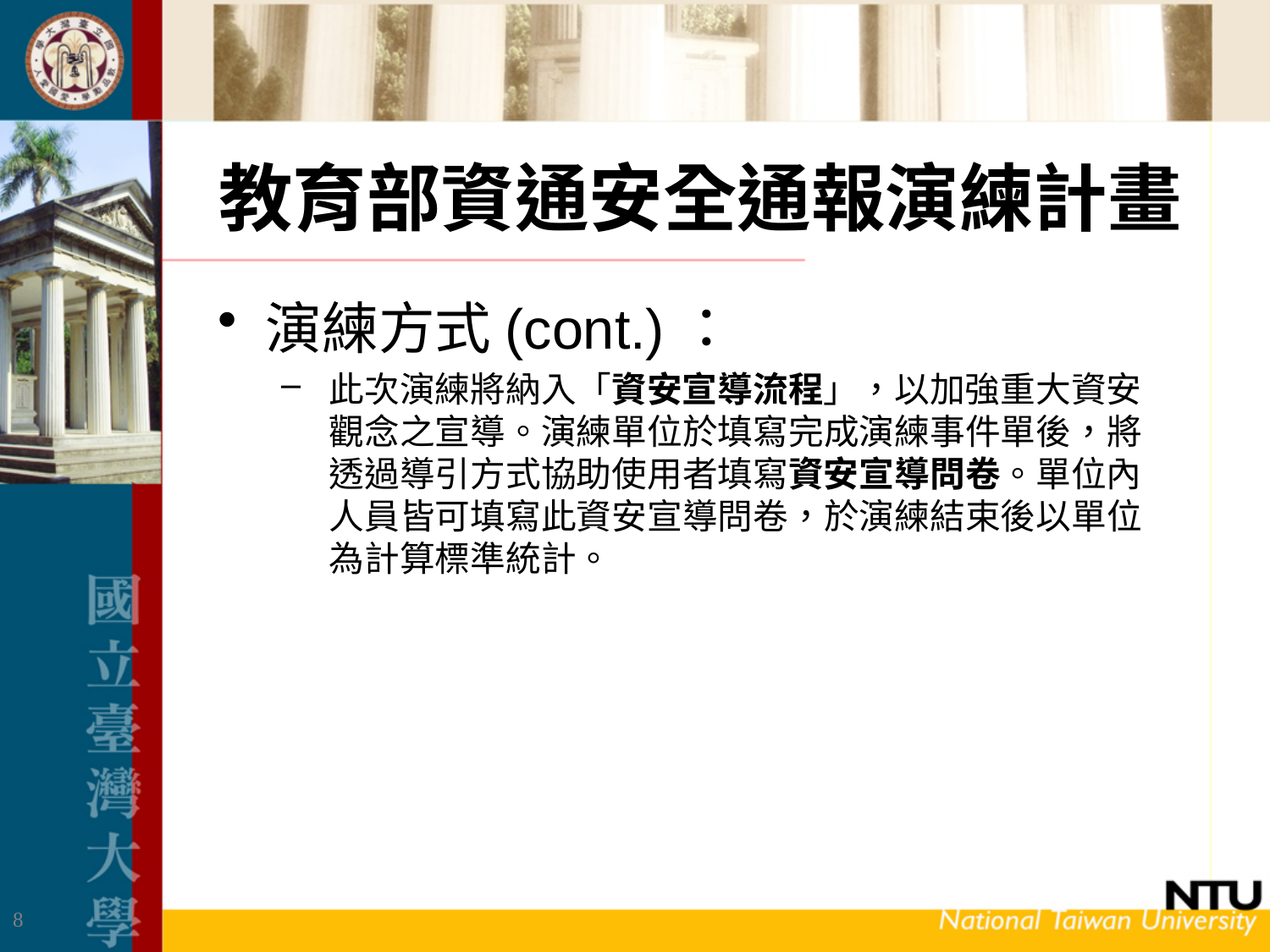

# 教育部資通安全通報演練計畫
演練方式(cont.)：
此次演練將納入「資安宣導流程」，以加強重大資安觀念之宣導。演練單位於填寫完成演練事件單後，將透過導引方式協助使用者填寫資安宣導問卷。單位內人員皆可填寫此資安宣導問卷，於演練結束後以單位為計算標準統計。
8